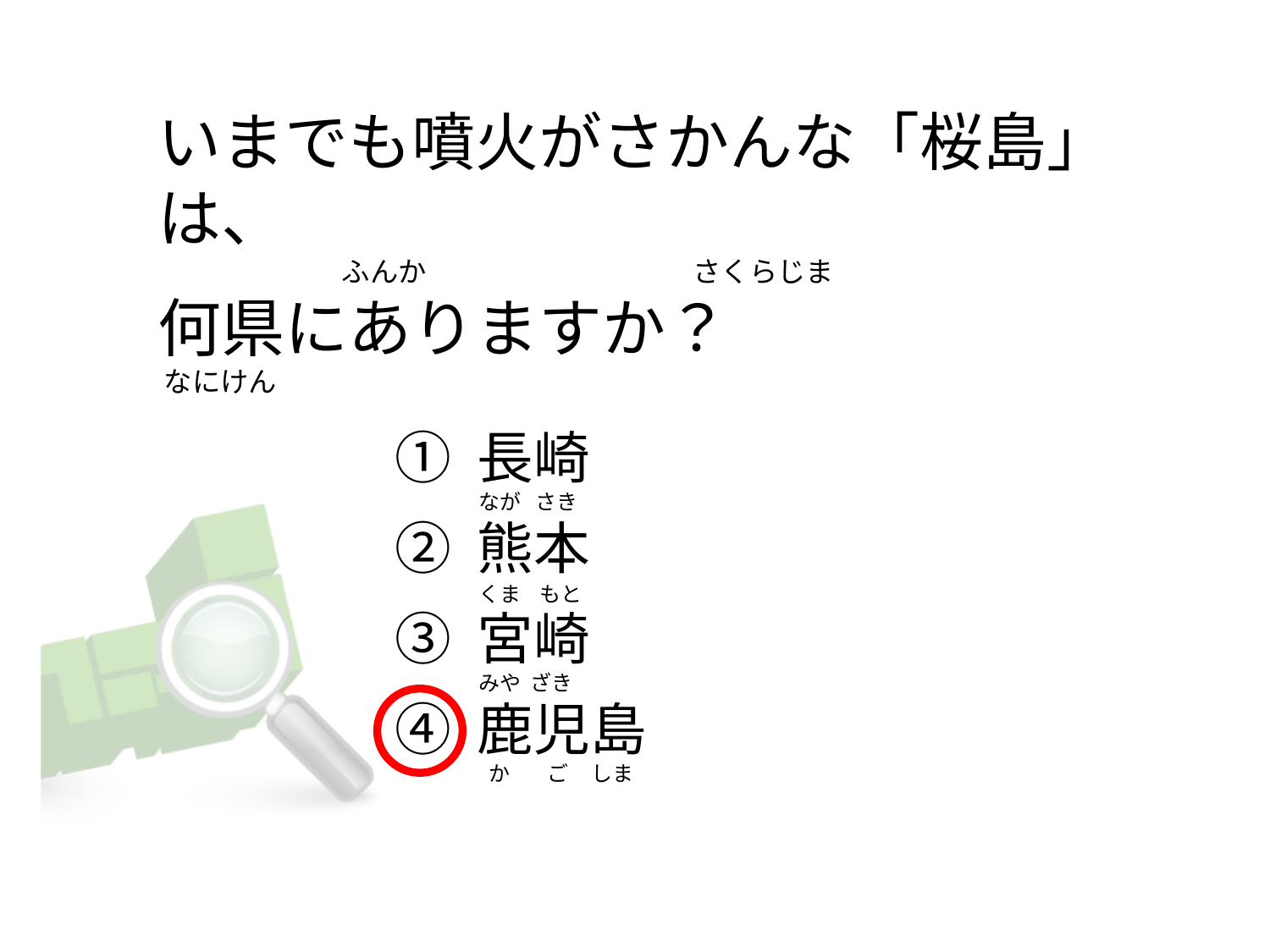

# いまでも噴火がさかんな「桜島」は、                              ふんか                                          さくらじま 何県にありますか？  なにけん
① 長崎
② 熊本
③ 宮崎
④ 鹿児島
なが   さき
くま    もと
みや  ざき

 か        ご     しま